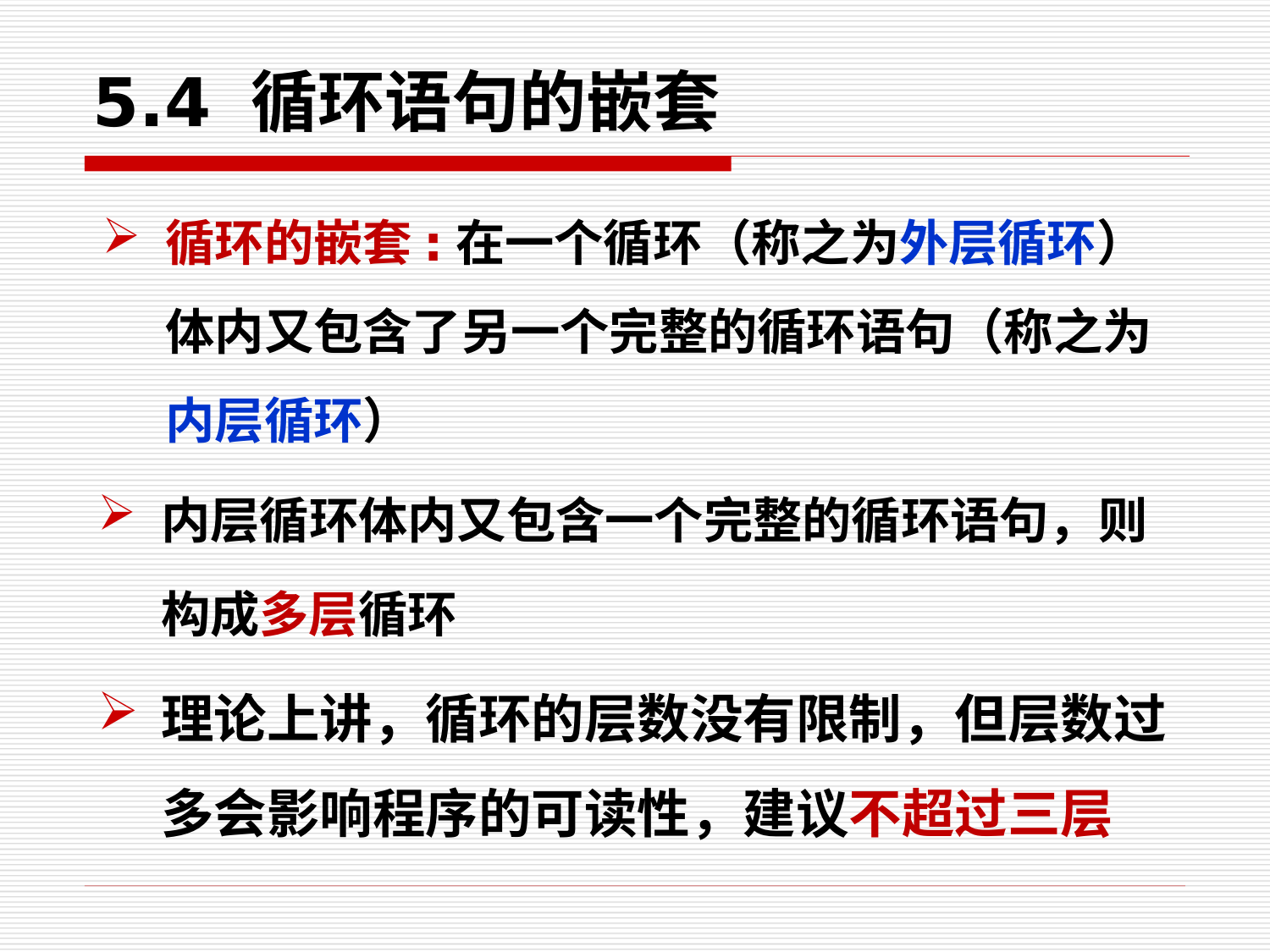

# 5.4 循环语句的嵌套
循环的嵌套:在一个循环（称之为外层循环）体内又包含了另一个完整的循环语句（称之为内层循环）
内层循环体内又包含一个完整的循环语句，则构成多层循环
理论上讲，循环的层数没有限制，但层数过多会影响程序的可读性，建议不超过三层